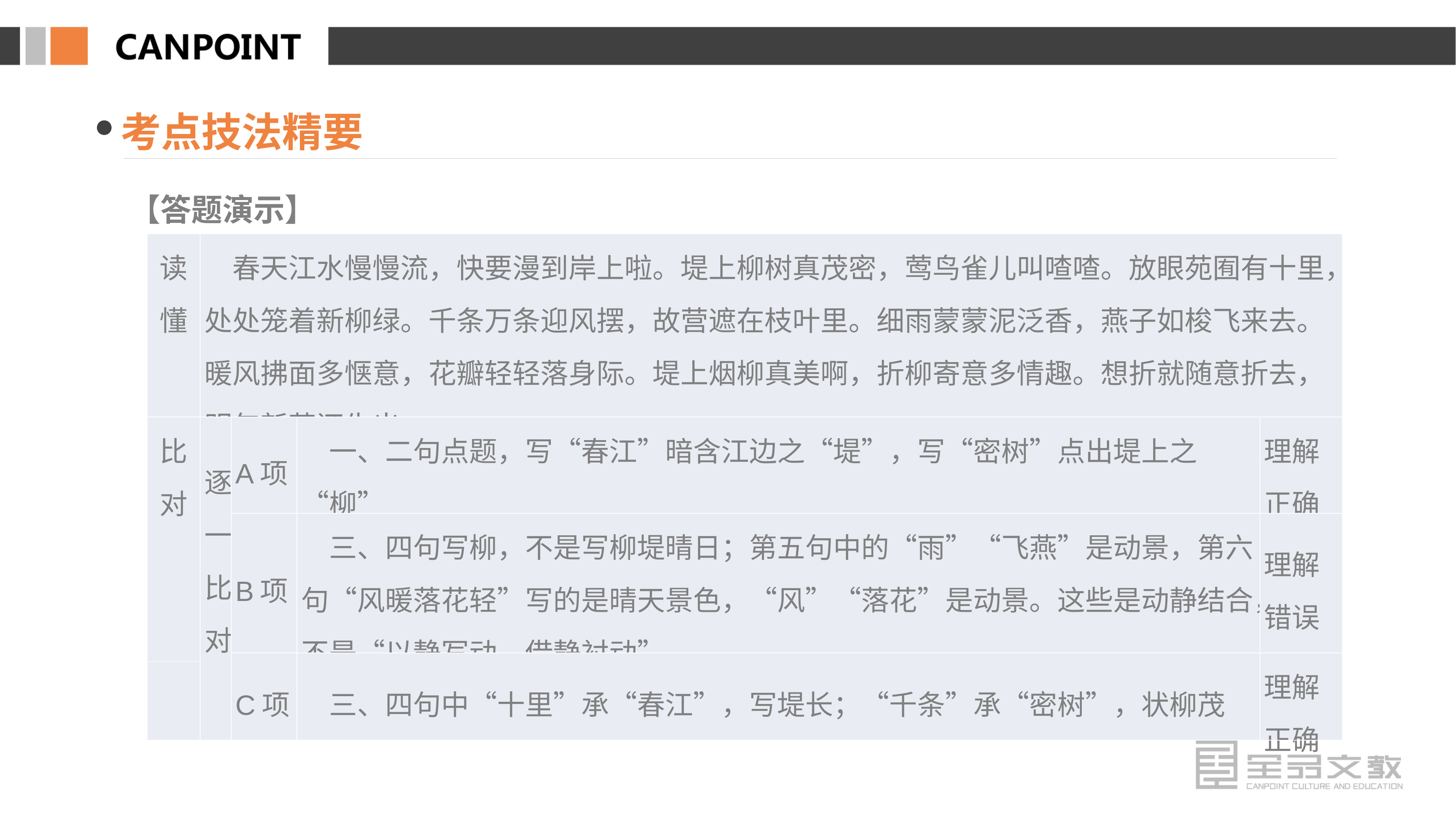

考点技法精要

【答题演示】
| 读懂 | 春天江水慢慢流，快要漫到岸上啦。堤上柳树真茂密，莺鸟雀儿叫喳喳。放眼苑囿有十里，处处笼着新柳绿。千条万条迎风摆，故营遮在枝叶里。细雨蒙蒙泥泛香，燕子如梭飞来去。暖风拂面多惬意，花瓣轻轻落身际。堤上烟柳真美啊，折柳寄意多情趣。想折就随意折去，明年新芽还生出 |  |  |  |
| --- | --- | --- | --- | --- |
| 比对 | 逐 一 比 对 | A项 | 一、二句点题，写“春江”暗含江边之“堤”，写“密树”点出堤上之“柳” | 理解 正确 |
|  |  | B项 | 三、四句写柳，不是写柳堤晴日；第五句中的“雨”“飞燕”是动景，第六句“风暖落花轻”写的是晴天景色，“风”“落花”是动景。这些是动静结合，不是“以静写动，借静衬动” | 理解 错误 |
|  |  | C项 | 三、四句中“十里”承“春江”，写堤长；“千条”承“密树”，状柳茂 | 理解 正确 |
|  |  |  |  |  |